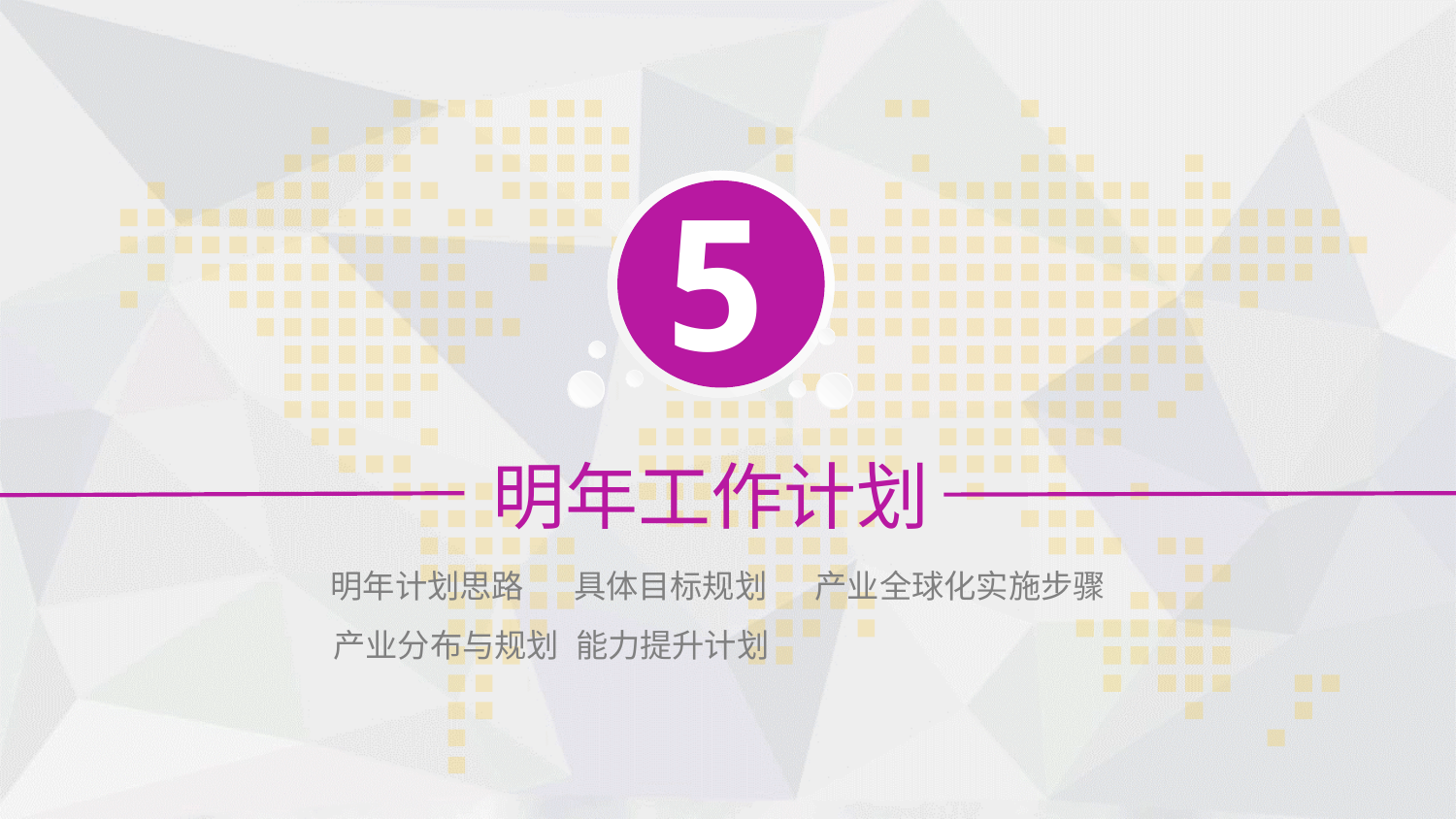

5

明年工作计划
明年计划思路
具体目标规划
产业全球化实施步骤
能力提升计划
产业分布与规划